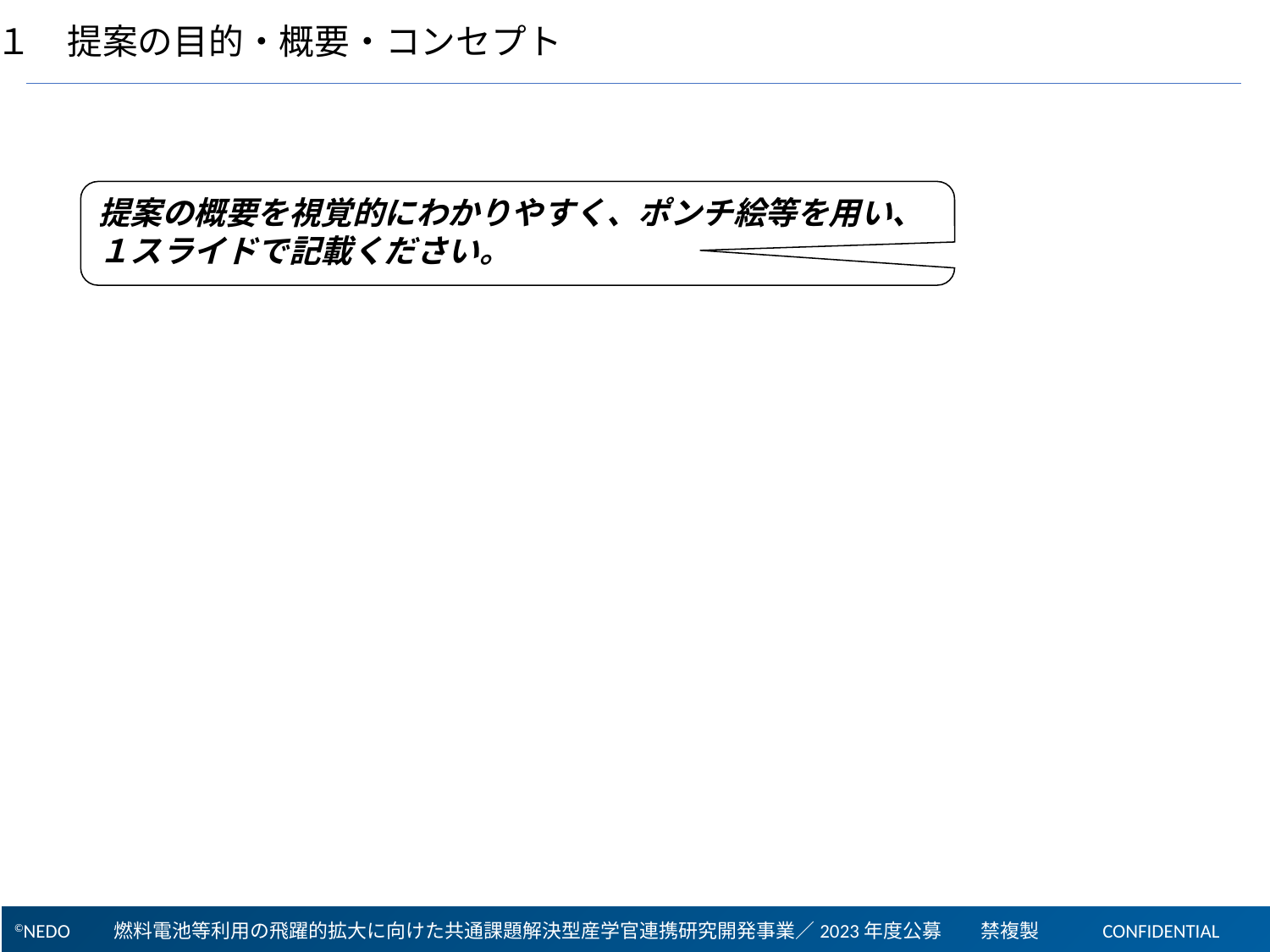

１　提案の目的・概要・コンセプト
提案の概要を視覚的にわかりやすく、ポンチ絵等を用い、
１スライドで記載ください。